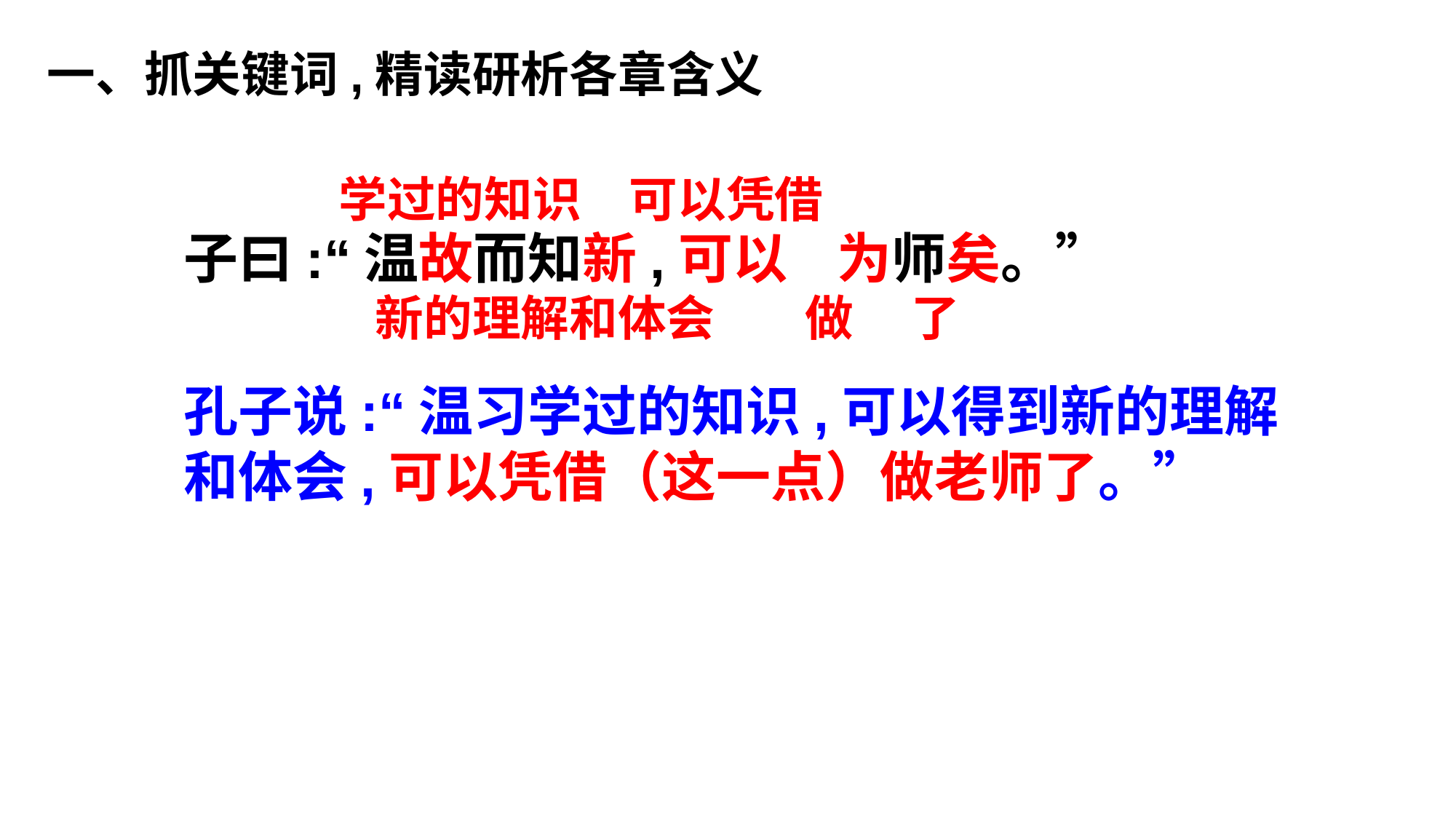

一、抓关键词,精读研析各章含义
学过的知识
可以凭借
子曰:“温故而知新,可以    为师矣。”

孔子说:“温习学过的知识,可以得到新的理解和体会,可以凭借（这一点）做老师了。”
新的理解和体会
做
了